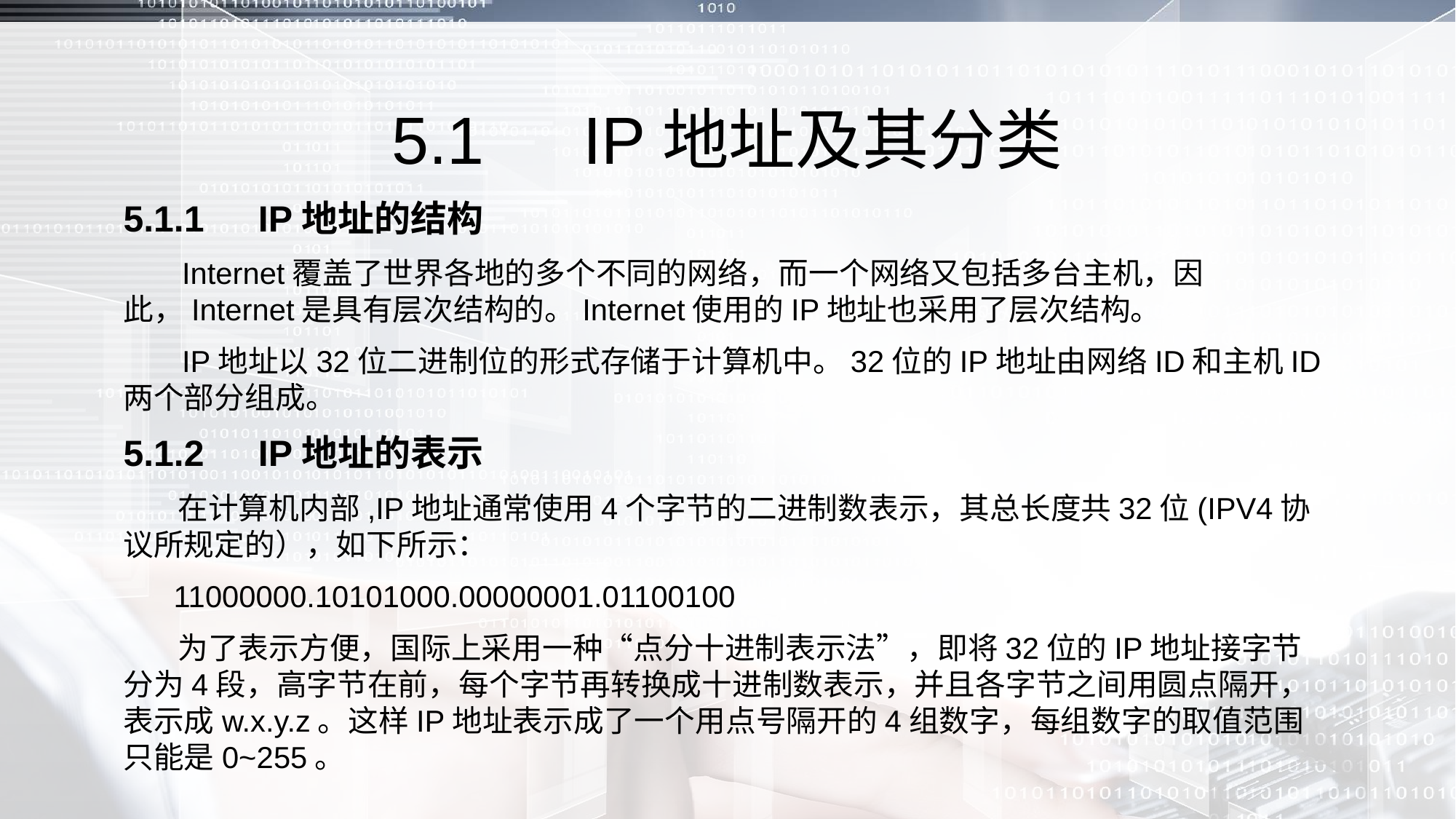

# 5.1　IP地址及其分类
5.1.1　IP地址的结构
       Internet覆盖了世界各地的多个不同的网络，而一个网络又包括多台主机，因此，Internet是具有层次结构的。Internet使用的IP地址也采用了层次结构。
       IP地址以32位二进制位的形式存储于计算机中。32位的IP地址由网络ID和主机ID两个部分组成。
5.1.2　IP地址的表示
       在计算机内部,IP地址通常使用4个字节的二进制数表示，其总长度共32位(IPV4协议所规定的），如下所示：
      11000000.10101000.00000001.01100100
       为了表示方便，国际上采用一种“点分十进制表示法”，即将32位的IP地址接字节分为4段，高字节在前，每个字节再转换成十进制数表示，并且各字节之间用圆点隔开，表示成w.x.y.z。这样IP地址表示成了一个用点号隔开的4组数字，每组数字的取值范围只能是0~255。